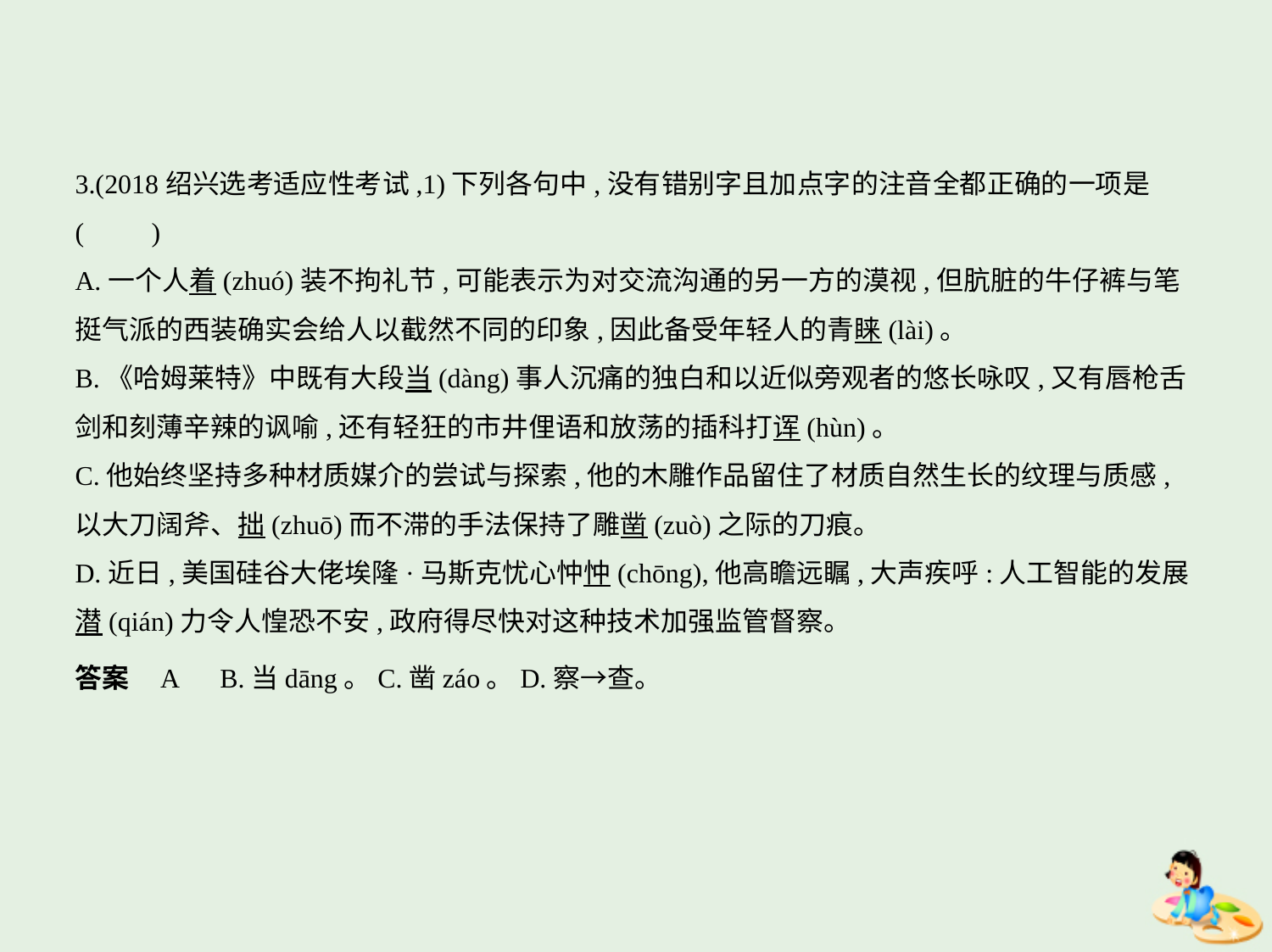

3.(2018绍兴选考适应性考试,1)下列各句中,没有错别字且加点字的注音全都正确的一项是
(　　)
A.一个人着(zhuó)装不拘礼节,可能表示为对交流沟通的另一方的漠视,但肮脏的牛仔裤与笔
挺气派的西装确实会给人以截然不同的印象,因此备受年轻人的青睐(lài)。
B.《哈姆莱特》中既有大段当(dàng)事人沉痛的独白和以近似旁观者的悠长咏叹,又有唇枪舌
剑和刻薄辛辣的讽喻,还有轻狂的市井俚语和放荡的插科打诨(hùn)。
C.他始终坚持多种材质媒介的尝试与探索,他的木雕作品留住了材质自然生长的纹理与质感,
以大刀阔斧、拙(zhuō)而不滞的手法保持了雕凿(zuò)之际的刀痕。
D.近日,美国硅谷大佬埃隆·马斯克忧心忡忡(chōng),他高瞻远瞩,大声疾呼:人工智能的发展
潜(qián)力令人惶恐不安,政府得尽快对这种技术加强监管督察。
答案    A　B.当dāng。C.凿záo。D.察→查。